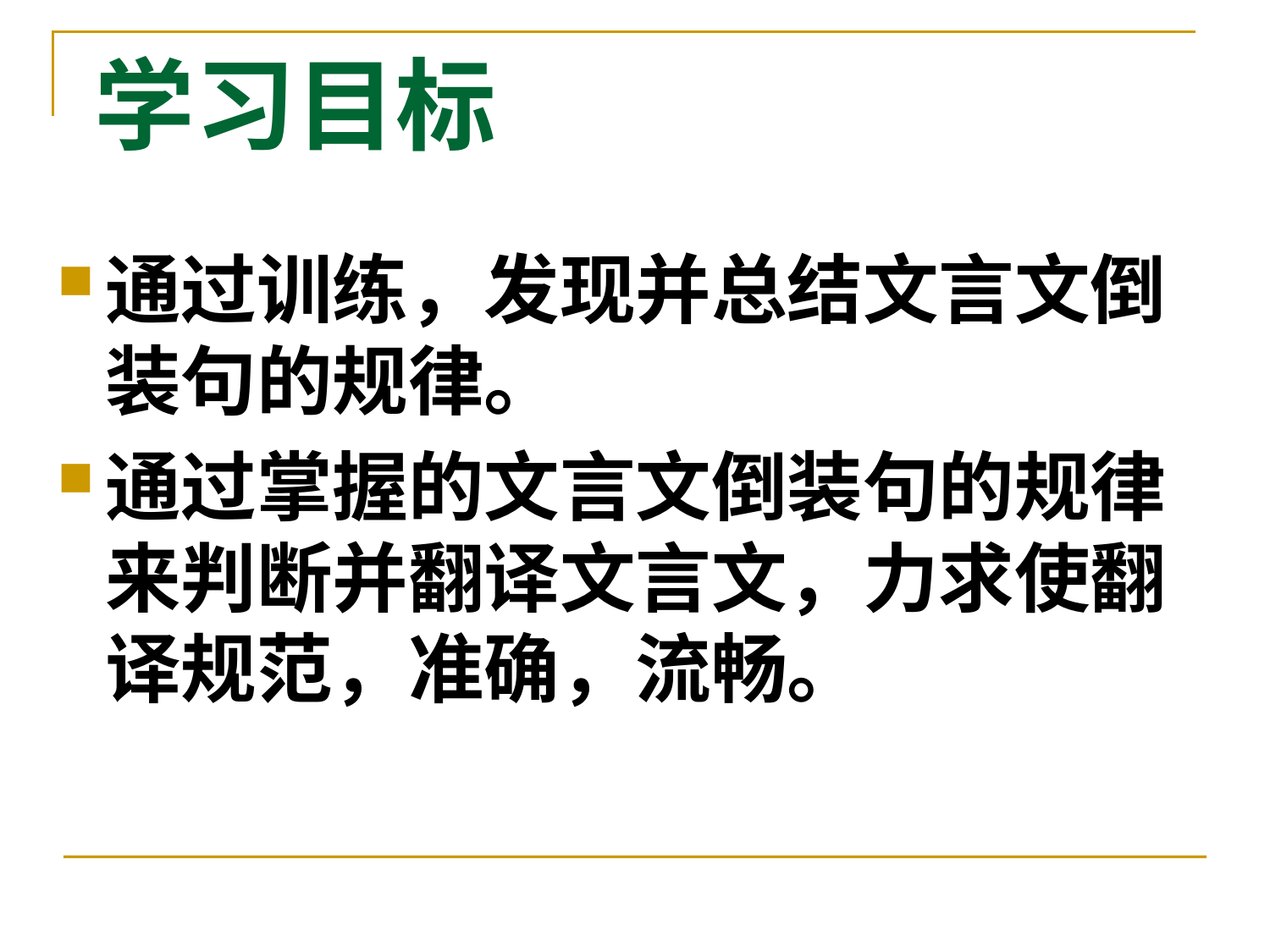

# 学习目标
通过训练，发现并总结文言文倒装句的规律。
通过掌握的文言文倒装句的规律来判断并翻译文言文，力求使翻译规范，准确，流畅。